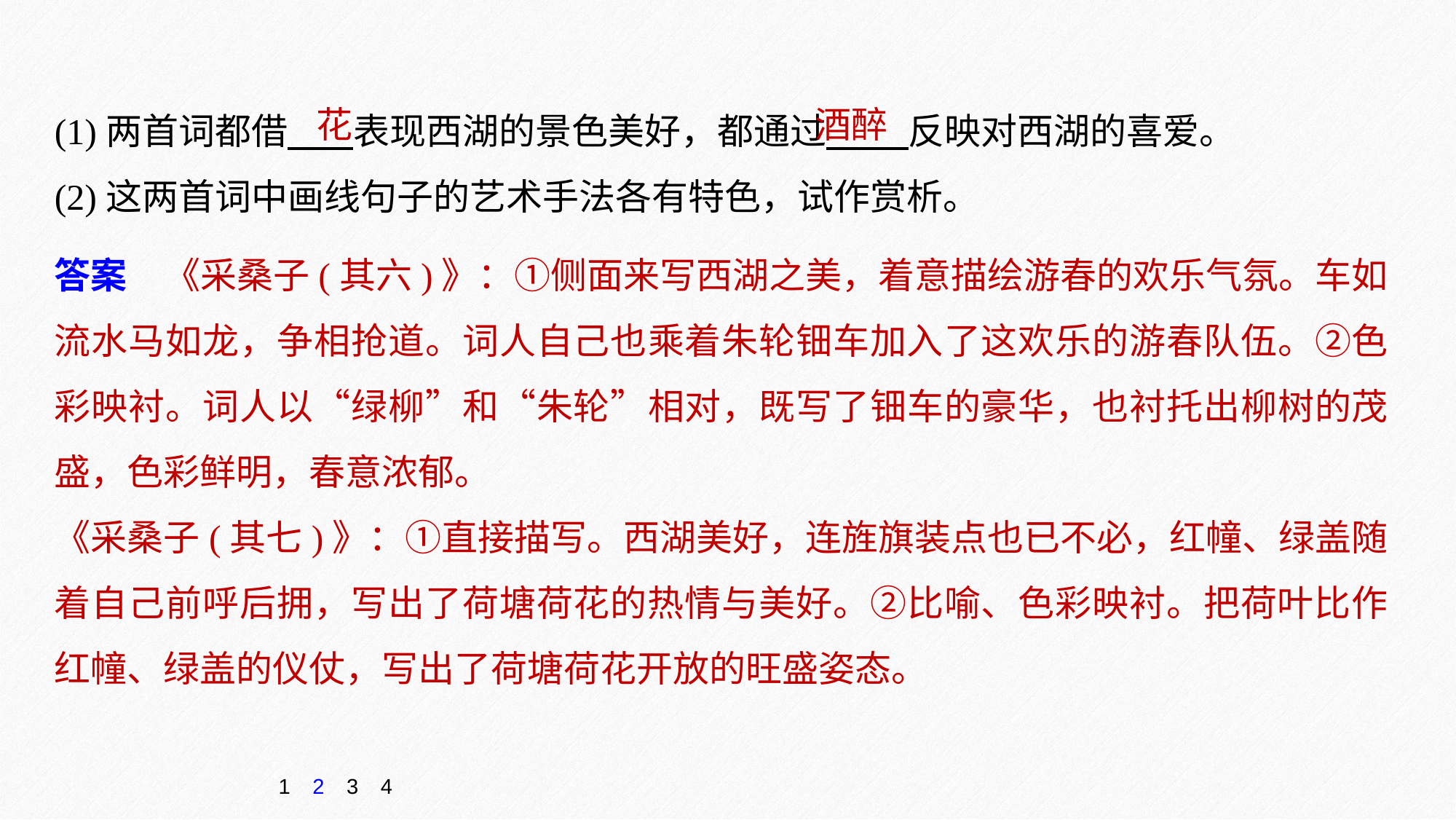

花　                                                    酒醉
(1)两首词都借        表现西湖的景色美好，都通过          反映对西湖的喜爱。
(2)这两首词中画线句子的艺术手法各有特色，试作赏析。
答案　《采桑子(其六)》：①侧面来写西湖之美，着意描绘游春的欢乐气氛。车如流水马如龙，争相抢道。词人自己也乘着朱轮钿车加入了这欢乐的游春队伍。②色彩映衬。词人以“绿柳”和“朱轮”相对，既写了钿车的豪华，也衬托出柳树的茂盛，色彩鲜明，春意浓郁。
《采桑子(其七)》：①直接描写。西湖美好，连旌旗装点也已不必，红幢、绿盖随着自己前呼后拥，写出了荷塘荷花的热情与美好。②比喻、色彩映衬。把荷叶比作红幢、绿盖的仪仗，写出了荷塘荷花开放的旺盛姿态。
1
2
3
4